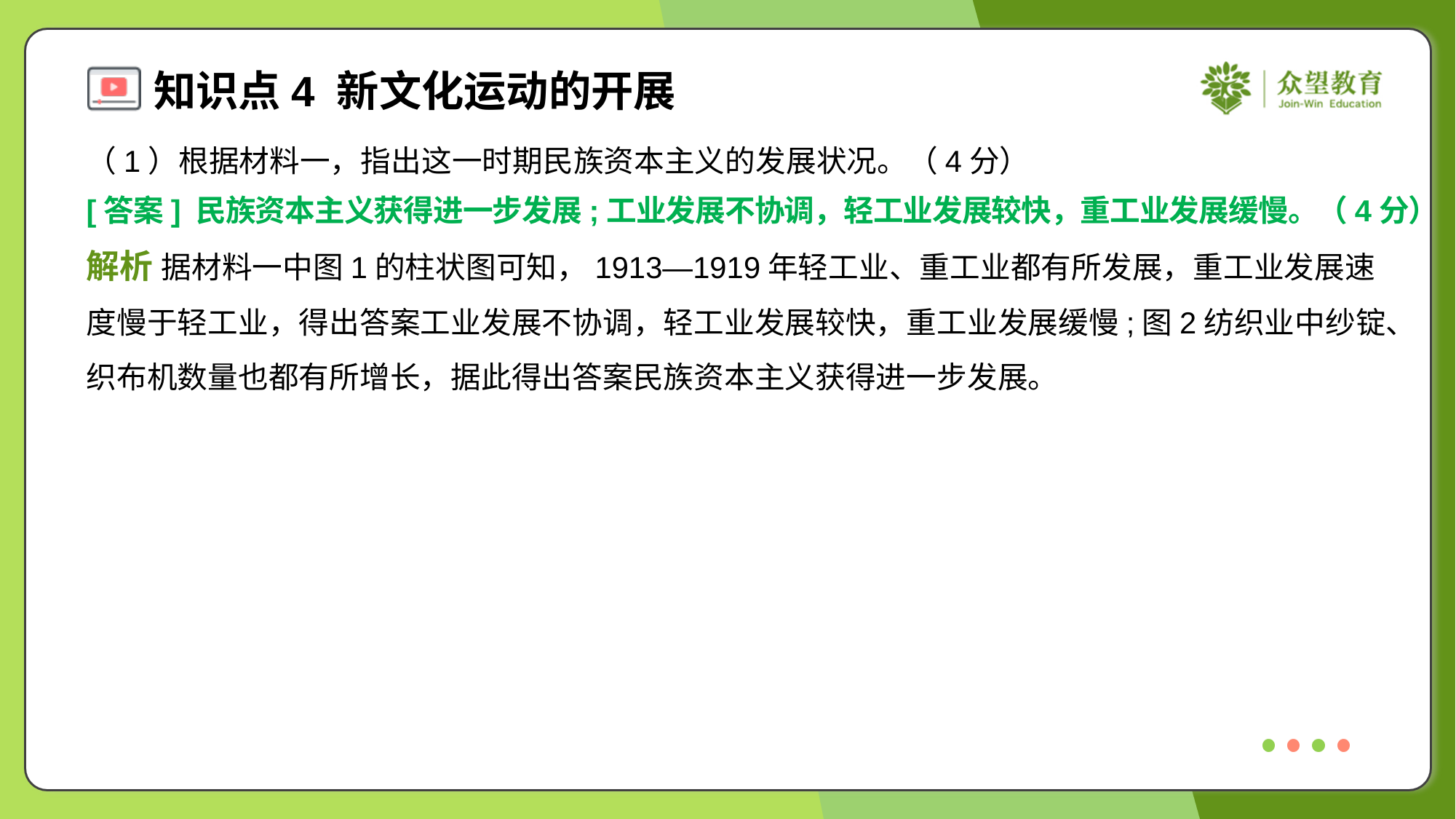

（1）根据材料一，指出这一时期民族资本主义的发展状况。（4分）
[答案] 民族资本主义获得进一步发展;工业发展不协调，轻工业发展较快，重工业发展缓慢。（4分）
解析 据材料一中图1的柱状图可知，1913—1919年轻工业、重工业都有所发展，重工业发展速
度慢于轻工业，得出答案工业发展不协调，轻工业发展较快，重工业发展缓慢;图2纺织业中纱锭、
织布机数量也都有所增长，据此得出答案民族资本主义获得进一步发展。